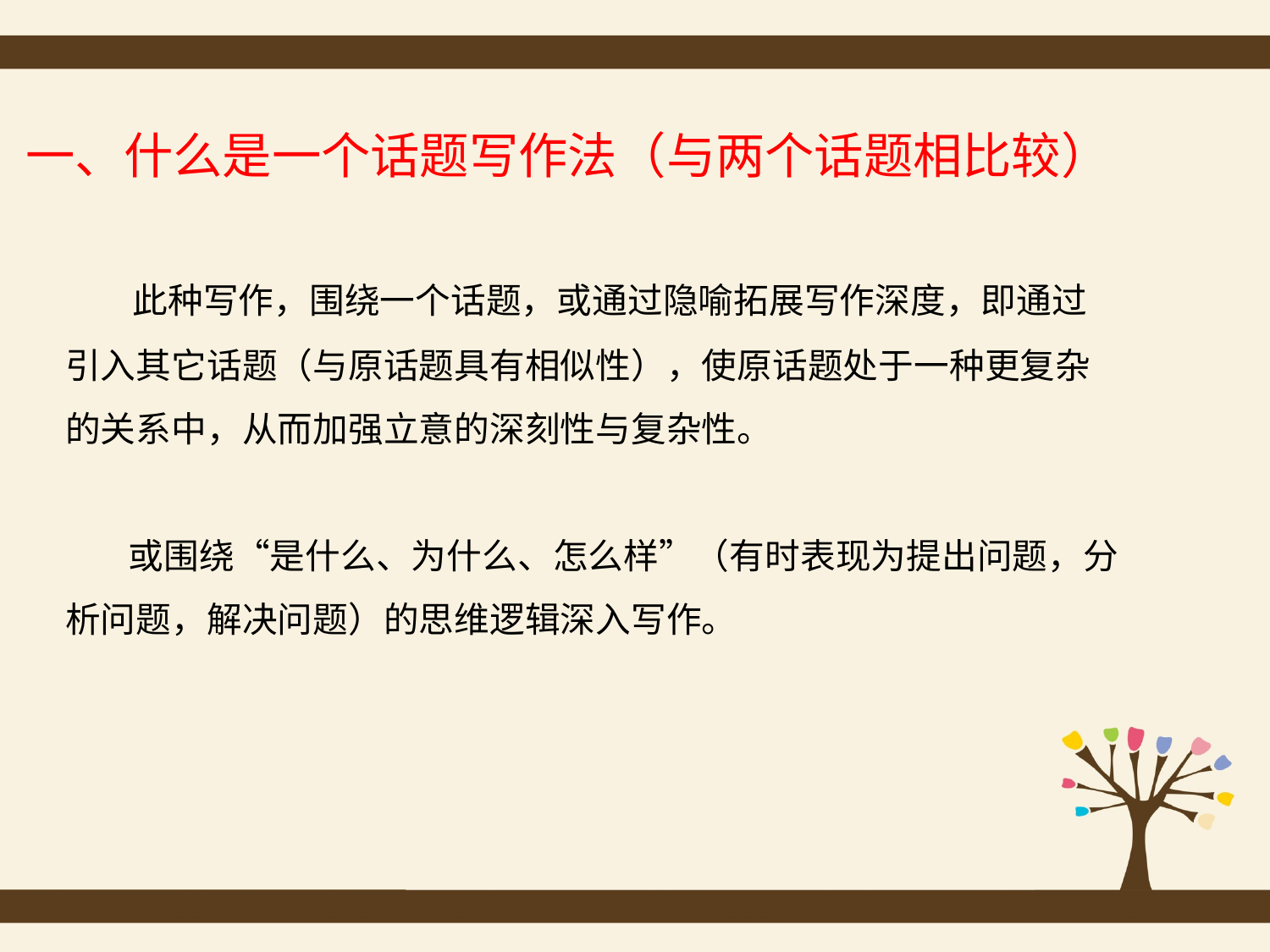

一、什么是一个话题写作法（与两个话题相比较）

      此种写作，围绕一个话题，或通过隐喻拓展写作深度，即通过引入其它话题（与原话题具有相似性），使原话题处于一种更复杂的关系中，从而加强立意的深刻性与复杂性。

       或围绕“是什么、为什么、怎么样”（有时表现为提出问题，分析问题，解决问题）的思维逻辑深入写作。